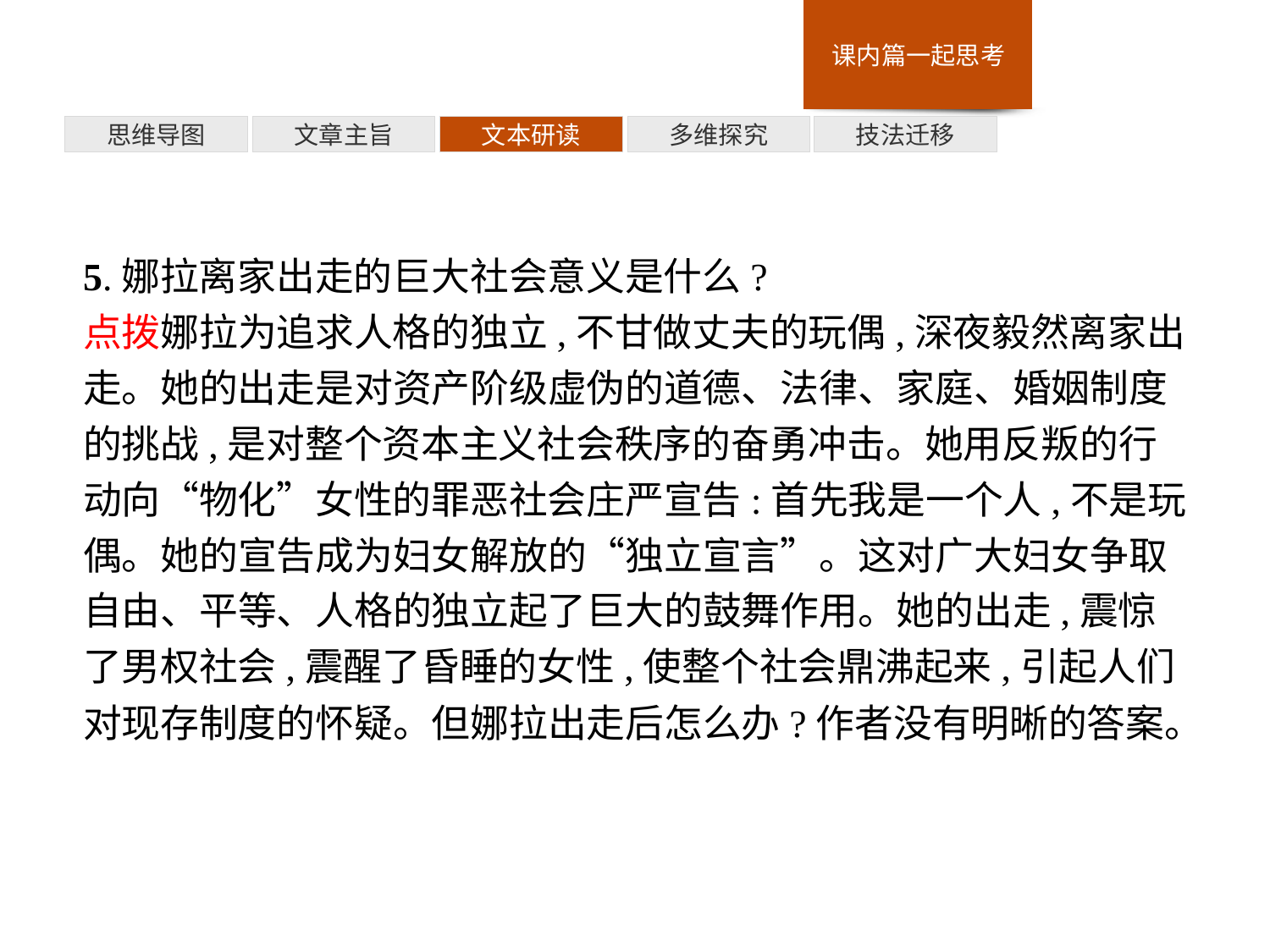

多维探究
思维导图
文章主旨
文本研读
技法迁移
5.娜拉离家出走的巨大社会意义是什么?
点拨娜拉为追求人格的独立,不甘做丈夫的玩偶,深夜毅然离家出走。她的出走是对资产阶级虚伪的道德、法律、家庭、婚姻制度的挑战,是对整个资本主义社会秩序的奋勇冲击。她用反叛的行动向“物化”女性的罪恶社会庄严宣告:首先我是一个人,不是玩偶。她的宣告成为妇女解放的“独立宣言”。这对广大妇女争取自由、平等、人格的独立起了巨大的鼓舞作用。她的出走,震惊了男权社会,震醒了昏睡的女性,使整个社会鼎沸起来,引起人们对现存制度的怀疑。但娜拉出走后怎么办?作者没有明晰的答案。